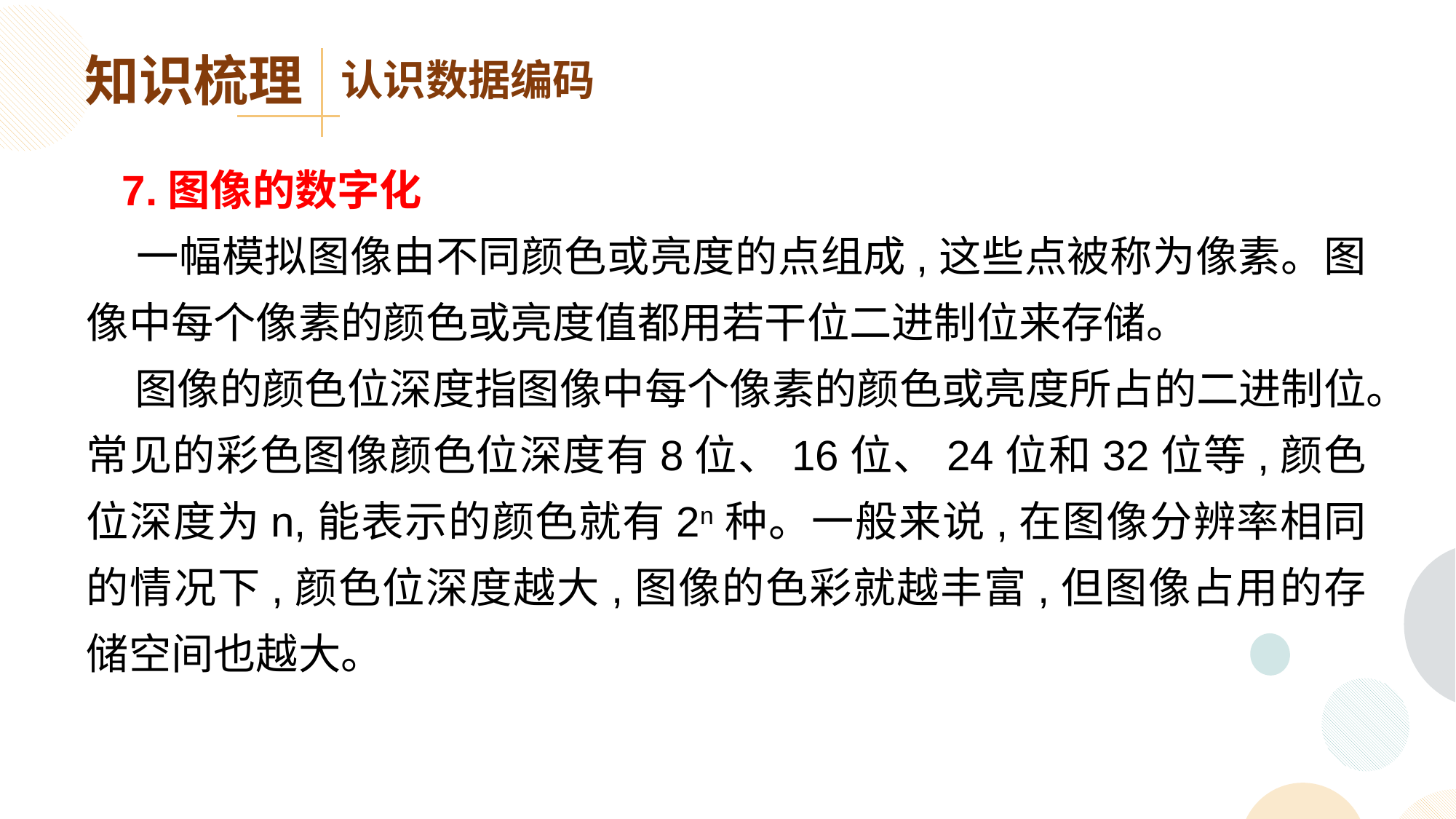

知识梳理
认识数据编码
   7.图像的数字化
    一幅模拟图像由不同颜色或亮度的点组成,这些点被称为像素。图像中每个像素的颜色或亮度值都用若干位二进制位来存储。
    图像的颜色位深度指图像中每个像素的颜色或亮度所占的二进制位。常见的彩色图像颜色位深度有8位、16位、24位和32位等,颜色位深度为n,能表示的颜色就有2n种。一般来说,在图像分辨率相同的情况下,颜色位深度越大,图像的色彩就越丰富,但图像占用的存储空间也越大。